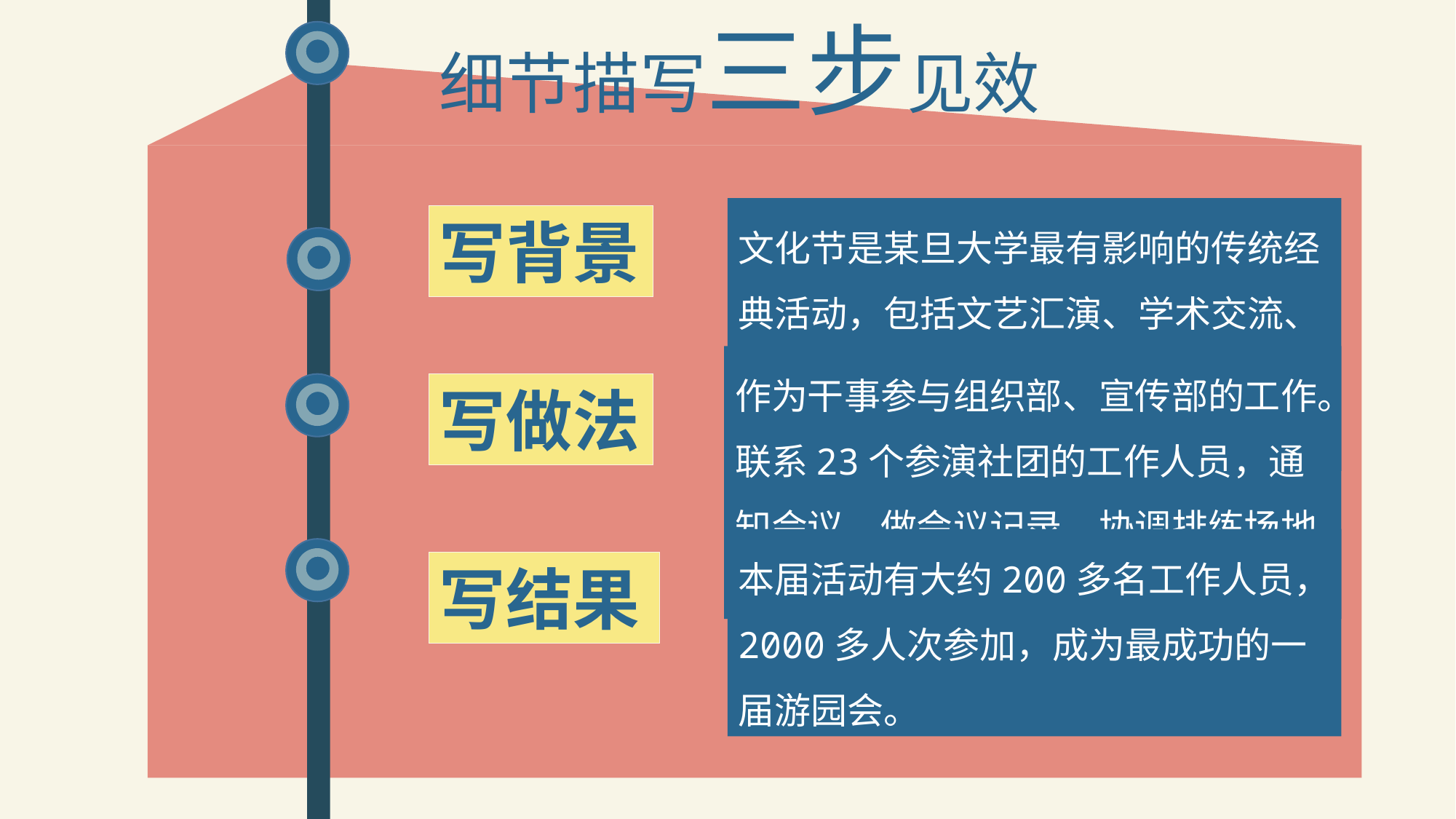

细节描写三步见效

文化节是某旦大学最有影响的传统经典活动，包括文艺汇演、学术交流、挑战杯预赛等3大部分，从每年的4月份持续到5月份。
写背景

作为干事参与组织部、宣传部的工作。联系23个参演社团的工作人员，通知会议、做会议记录、协调排练场地。收集各社团的宣传海报，统一张贴。

写做法
本届活动有大约200多名工作人员，2000多人次参加，成为最成功的一届游园会。

写结果